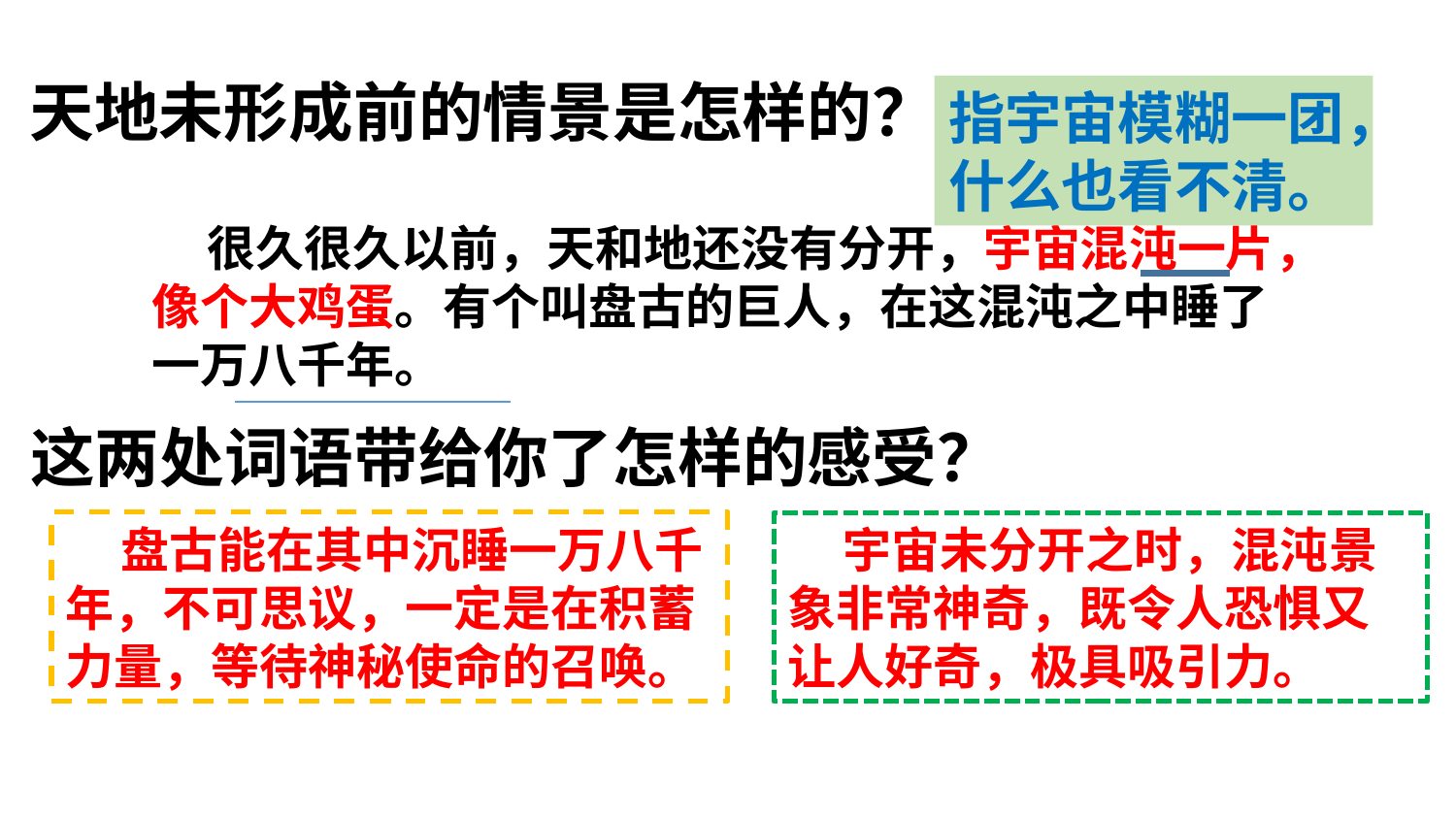

天地未形成前的情景是怎样的？
指宇宙模糊一团，什么也看不清。
    很久很久以前，天和地还没有分开，宇宙混沌一片，像个大鸡蛋。有个叫盘古的巨人，在这混沌之中睡了一万八千年。
这两处词语带给你了怎样的感受？
    盘古能在其中沉睡一万八千年，不可思议，一定是在积蓄力量，等待神秘使命的召唤。
    宇宙未分开之时，混沌景象非常神奇，既令人恐惧又让人好奇，极具吸引力。